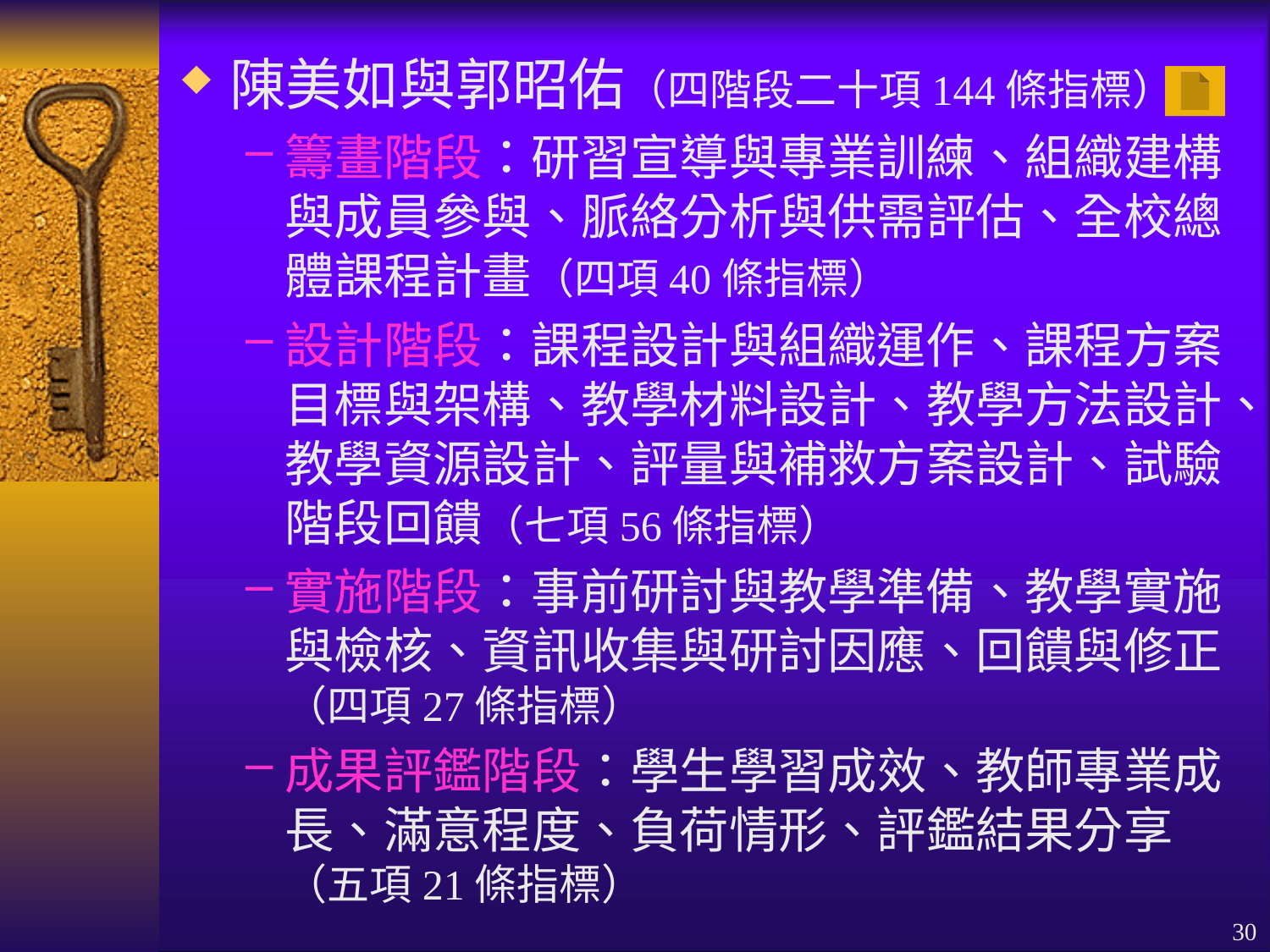

陳美如與郭昭佑（四階段二十項144條指標）
籌畫階段：研習宣導與專業訓練、組織建構與成員參與、脈絡分析與供需評估、全校總體課程計畫（四項40條指標）
設計階段：課程設計與組織運作、課程方案目標與架構、教學材料設計、教學方法設計、教學資源設計、評量與補救方案設計、試驗階段回饋（七項56條指標）
實施階段：事前研討與教學準備、教學實施與檢核、資訊收集與研討因應、回饋與修正（四項27條指標）
成果評鑑階段：學生學習成效、教師專業成長、滿意程度、負荷情形、評鑑結果分享（五項21條指標）

30